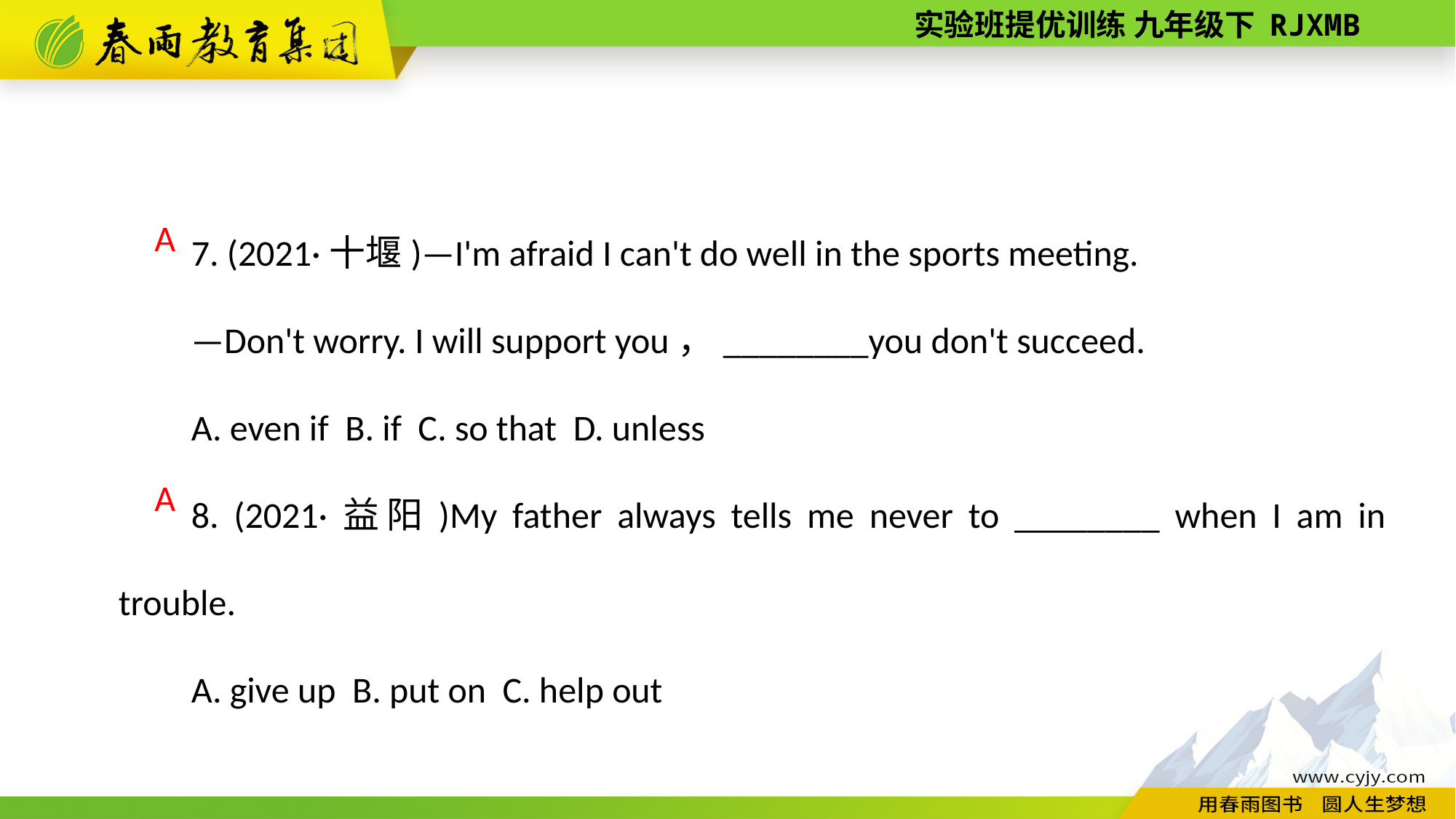

7. (2021·十堰)—I'm afraid I can't do well in the sports meeting.
—Don't worry. I will support you，________you don't succeed.
A. even if  B. if  C. so that  D. unless
8. (2021·益阳)My father always tells me never to ________ when I am in trouble.
A. give up  B. put on  C. help out
A
A